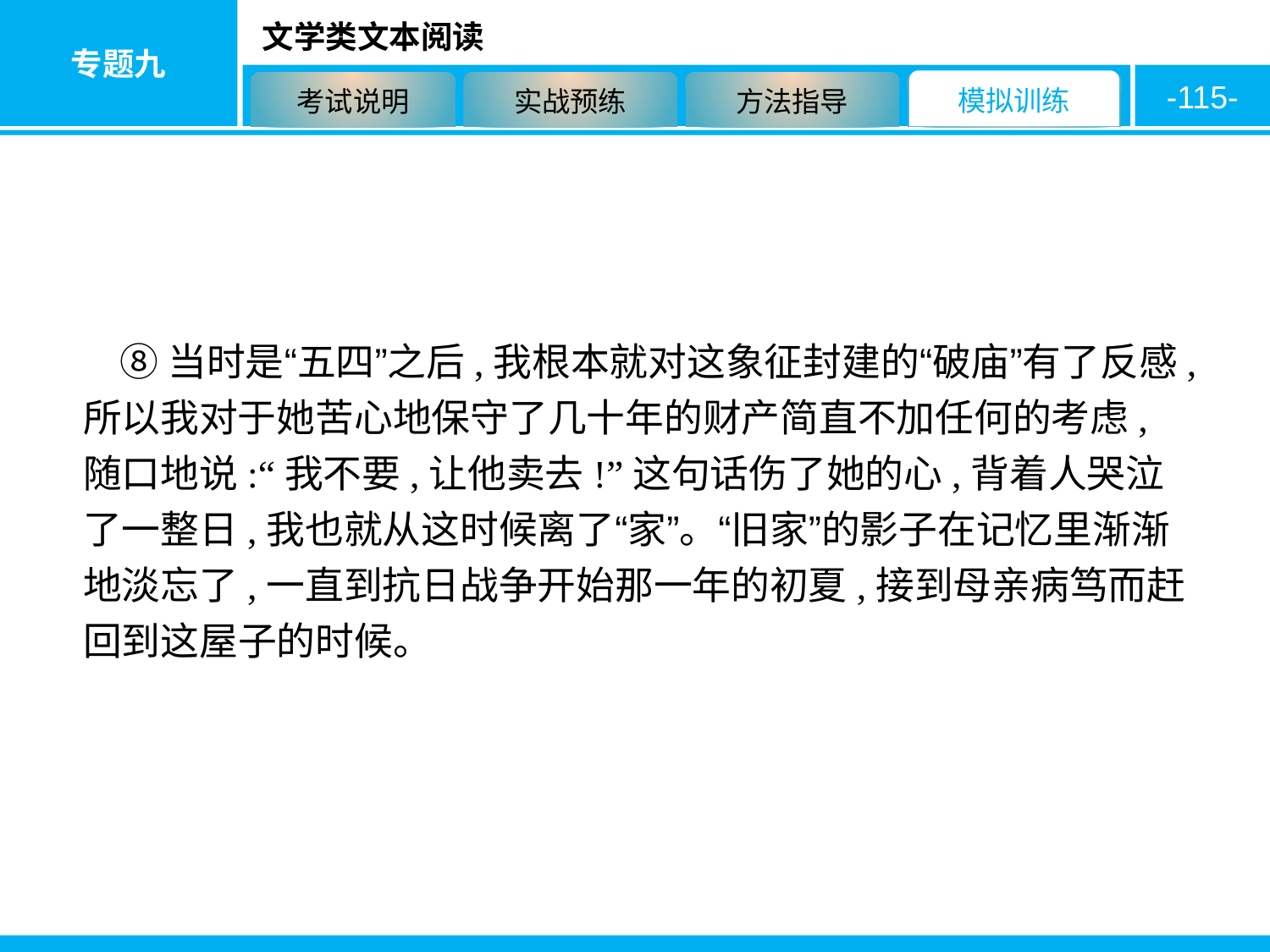

-115-
⑧当时是“五四”之后,我根本就对这象征封建的“破庙”有了反感,所以我对于她苦心地保守了几十年的财产简直不加任何的考虑,随口地说:“我不要,让他卖去!”这句话伤了她的心,背着人哭泣了一整日,我也就从这时候离了“家”。“旧家”的影子在记忆里渐渐地淡忘了,一直到抗日战争开始那一年的初夏,接到母亲病笃而赶回到这屋子的时候。